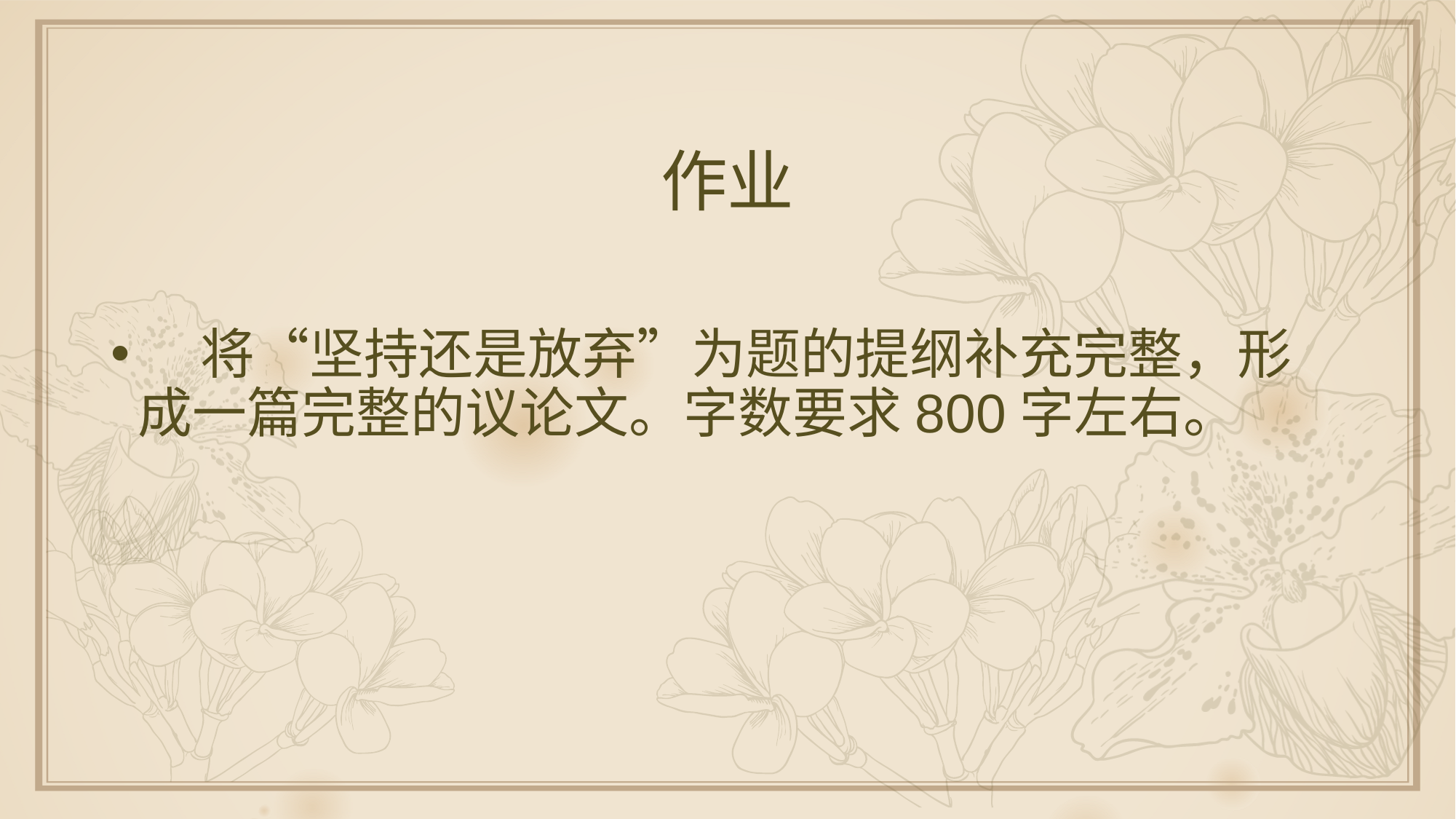

# 作业
    将“坚持还是放弃”为题的提纲补充完整，形成一篇完整的议论文。字数要求800字左右。